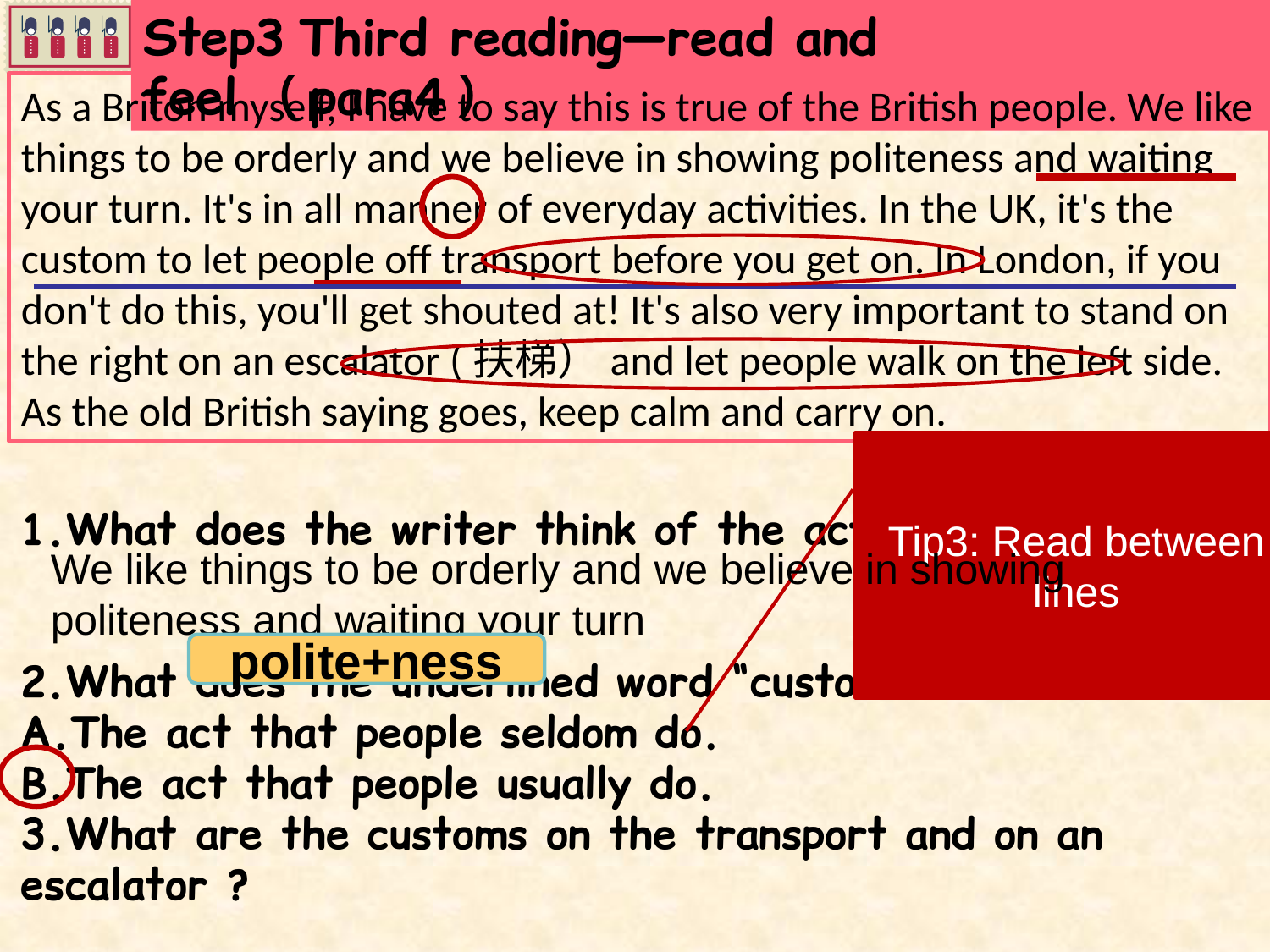

Step3 Third reading—read and feel（para4）
As a Briton myself, I have to say this is true of the British people. We like things to be orderly and we believe in showing politeness and waiting your turn. It's in all manner of everyday activities. In the UK, it's the custom to let people off transport before you get on. In London, if you don't do this, you'll get shouted at! It's also very important to stand on the right on an escalator (扶梯）and let people walk on the left side. As the old British saying goes, keep calm and carry on.

Tip3: Read between lines
1.What does the writer think of the act queuing?

2.What does the underlined word “custom” mean?
A.The act that people seldom do.
B.The act that people usually do.
3.What are the customs on the transport and on an escalator ?

We like things to be orderly and we believe in showing politeness and waiting your turn
polite+ness